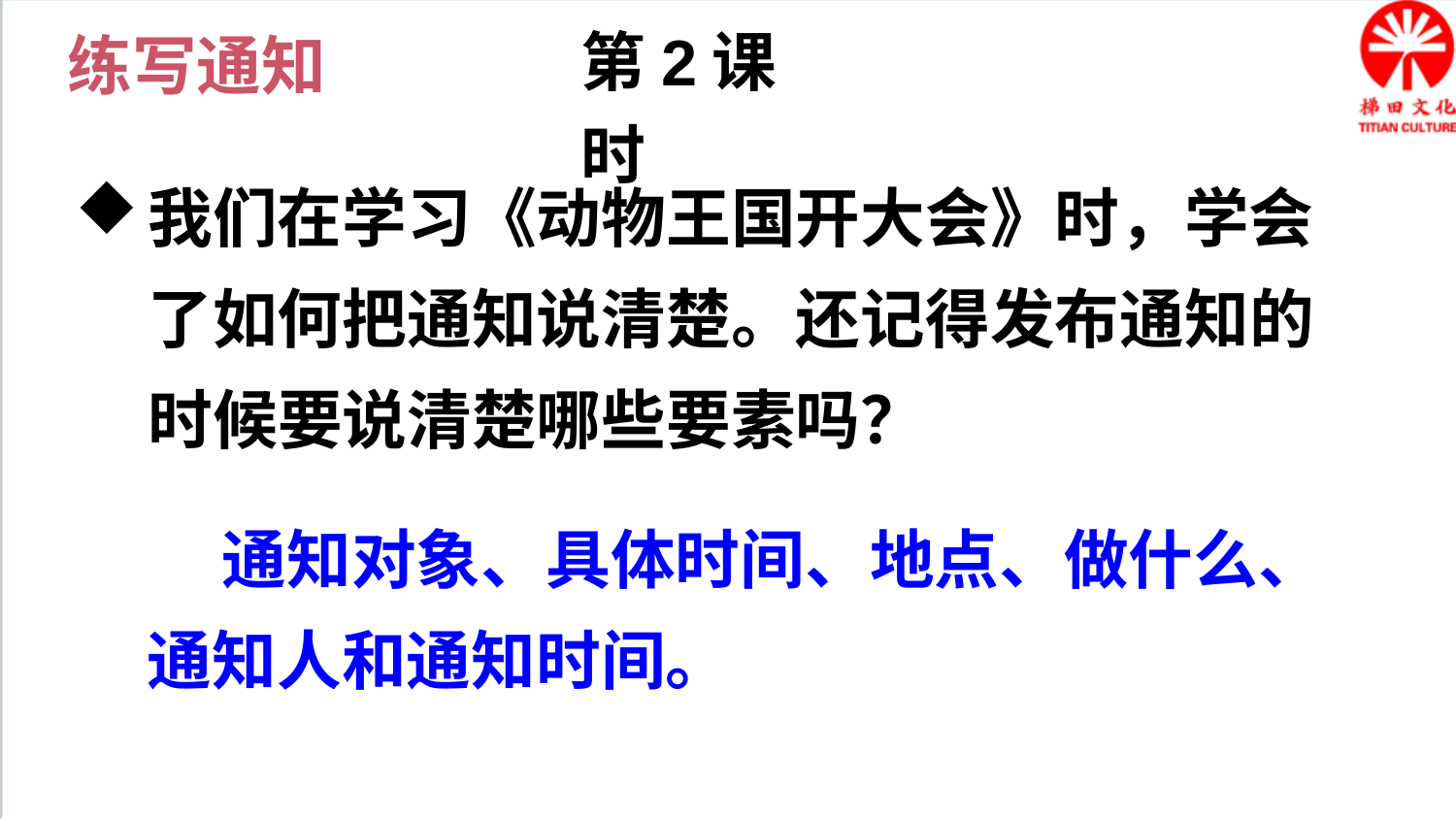

练写通知
第2课时
我们在学习《动物王国开大会》时，学会了如何把通知说清楚。还记得发布通知的时候要说清楚哪些要素吗？
    通知对象、具体时间、地点、做什么、通知人和通知时间。